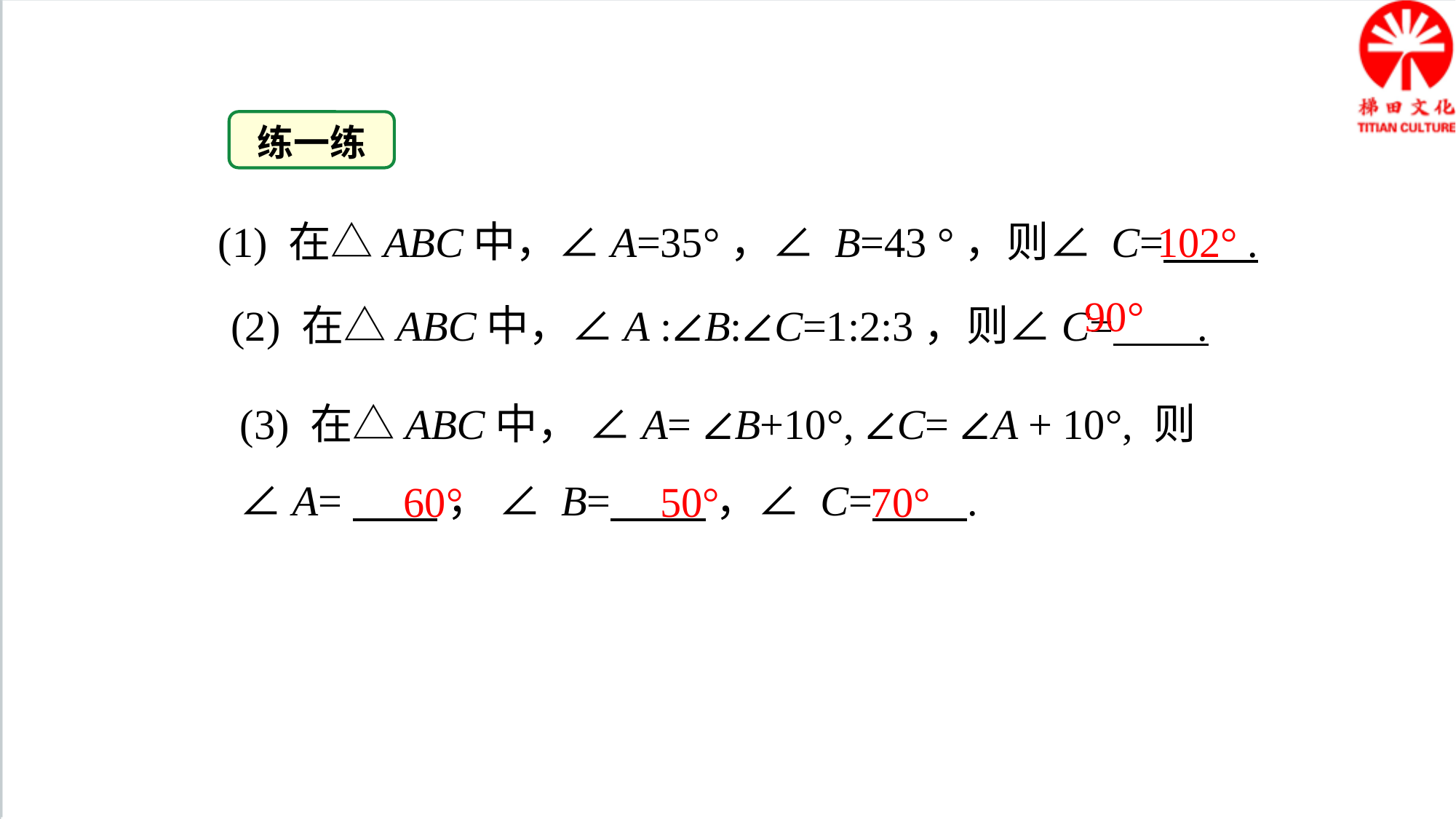

练一练
(1) 在△ABC中，∠A=35°，∠ B=43 °，则∠ C=        .
102°
90°
(2) 在△ABC中，∠A :∠B:∠C=1:2:3，则∠C=        .
(3) 在△ABC中， ∠A= ∠B+10°, ∠C= ∠A + 10°, 则∠A=         ， ∠ B=         ，∠ C=         .
60°
50°
70°